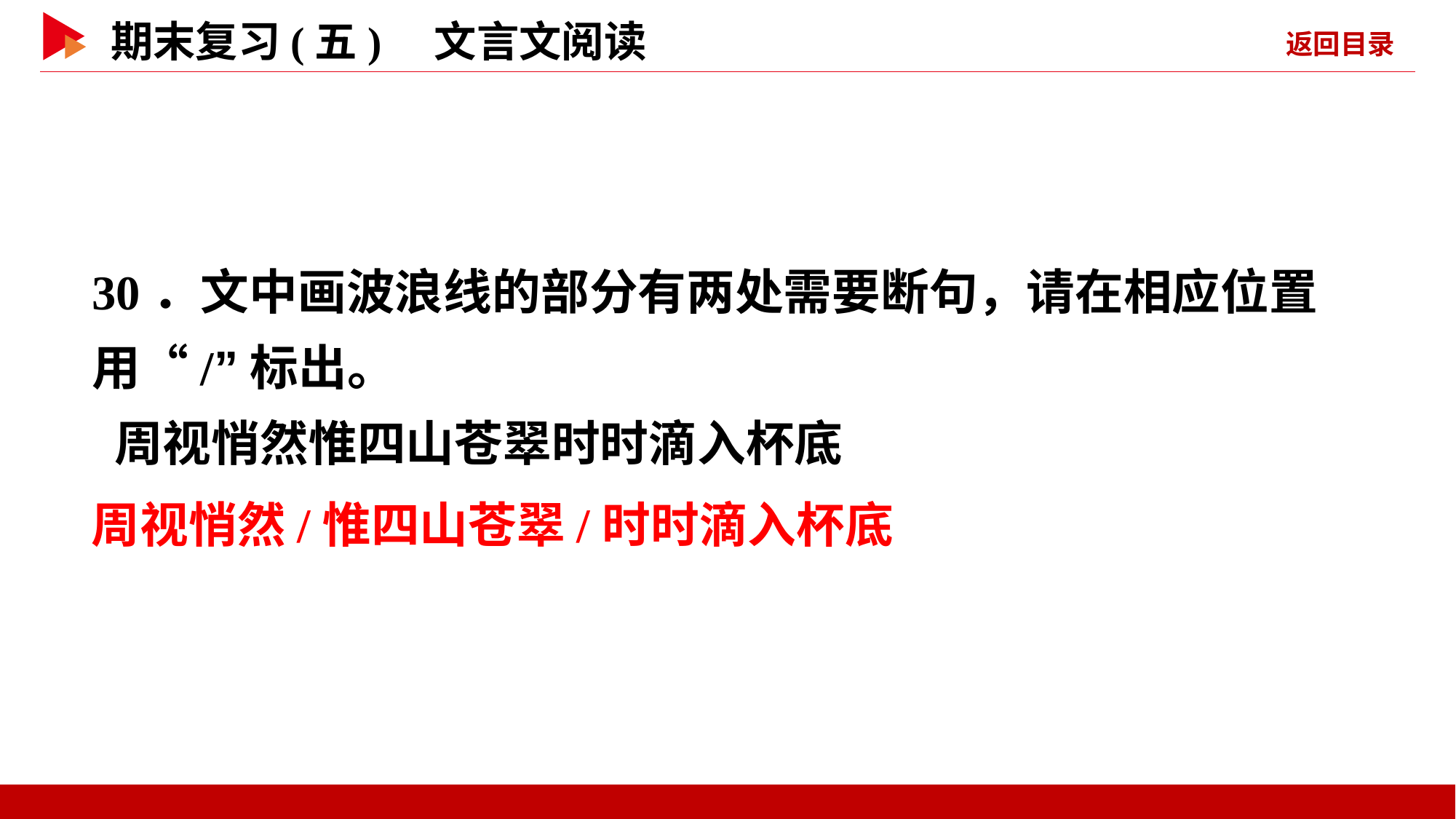

30．文中画波浪线的部分有两处需要断句，请在相应位置用“/”标出。
 周视悄然惟四山苍翠时时滴入杯底
 周视悄然/惟四山苍翠/时时滴入杯底